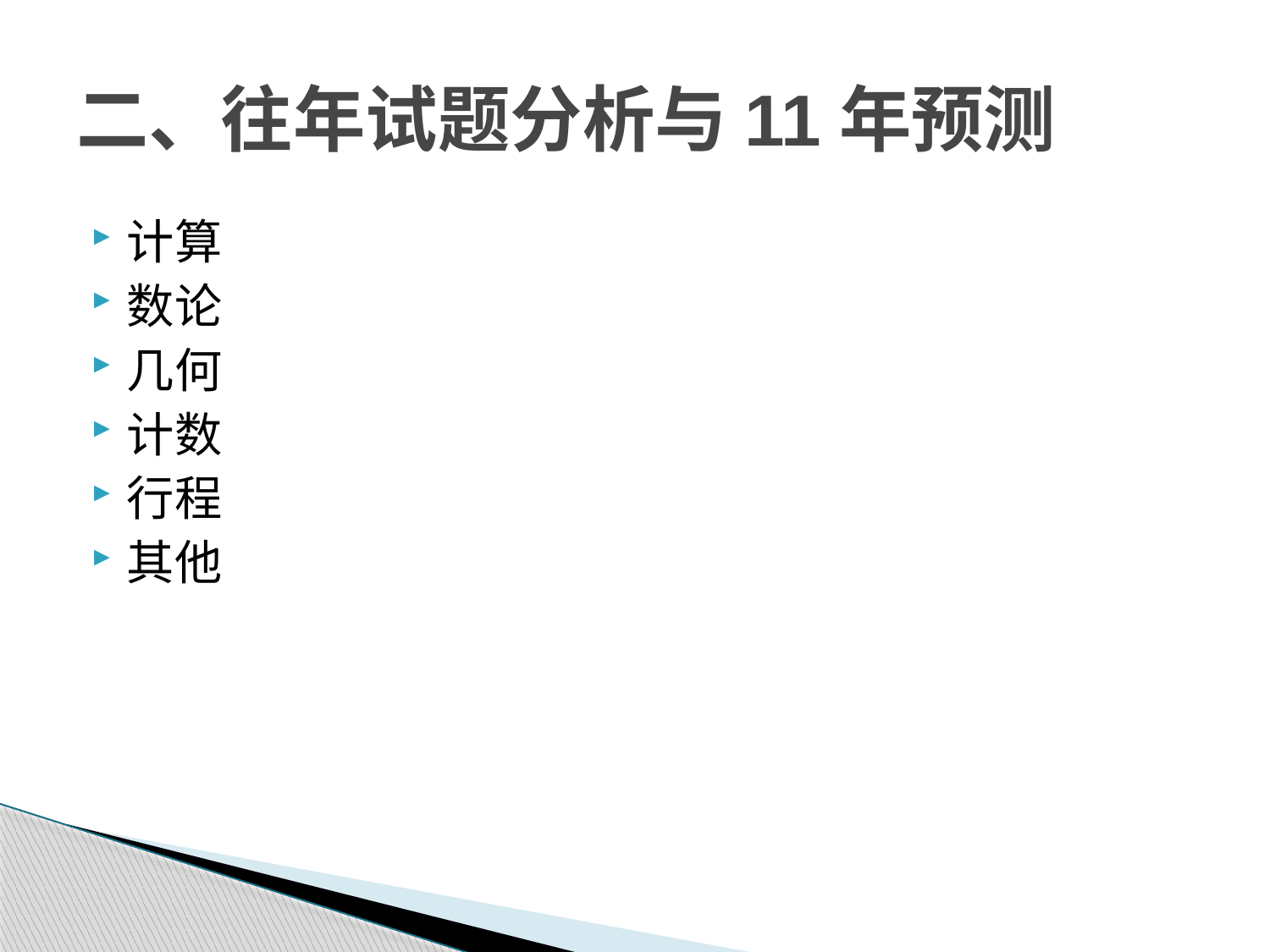

# 二、往年试题分析与11年预测
计算
数论
几何
计数
行程
其他